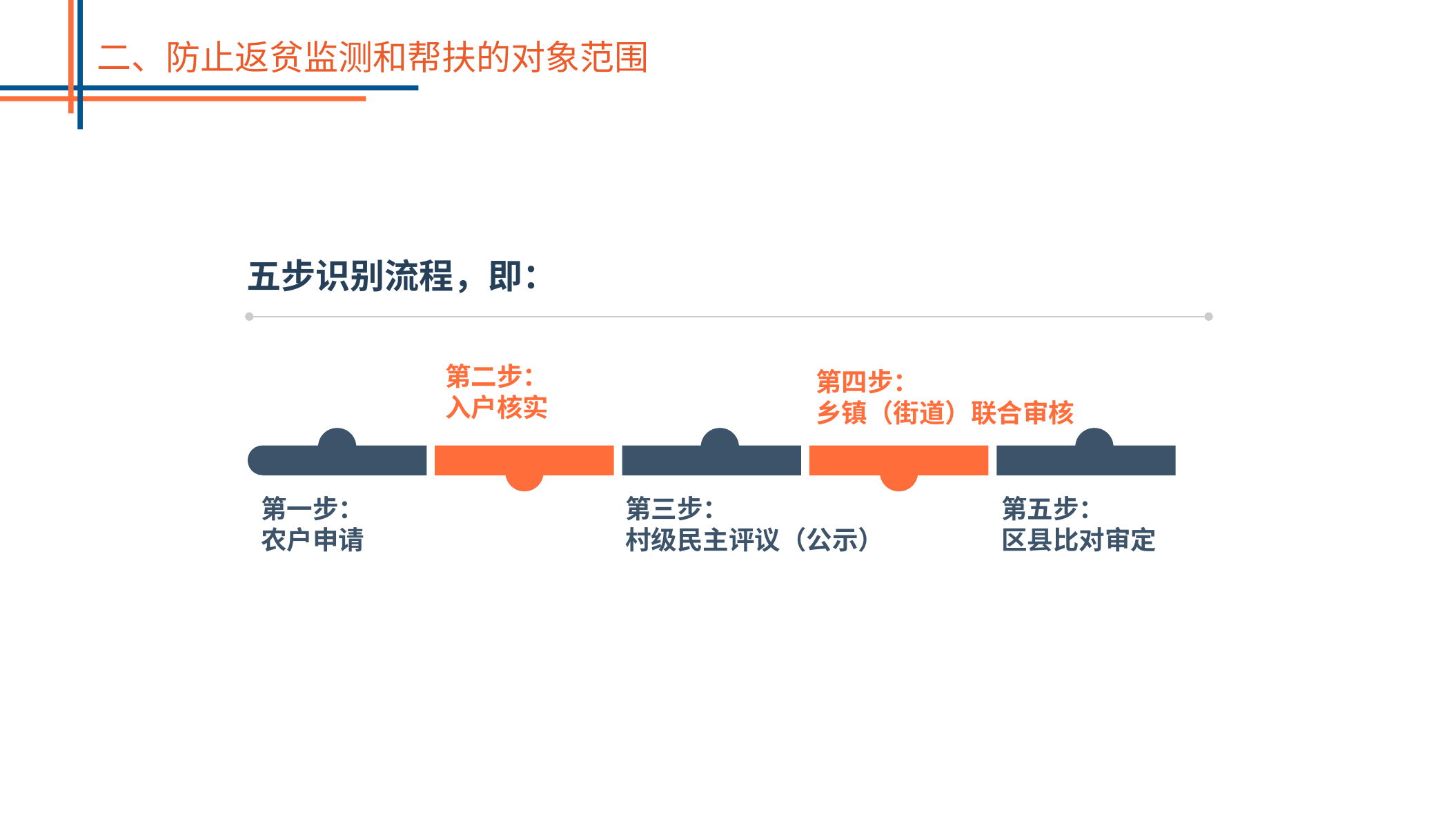

二、防止返贫监测和帮扶的对象范围

五步识别流程，即：
第二步：
入户核实
第四步：
乡镇（街道）联合审核

第一步：
农户申请
第三步：
村级民主评议（公示）
第五步：
区县比对审定